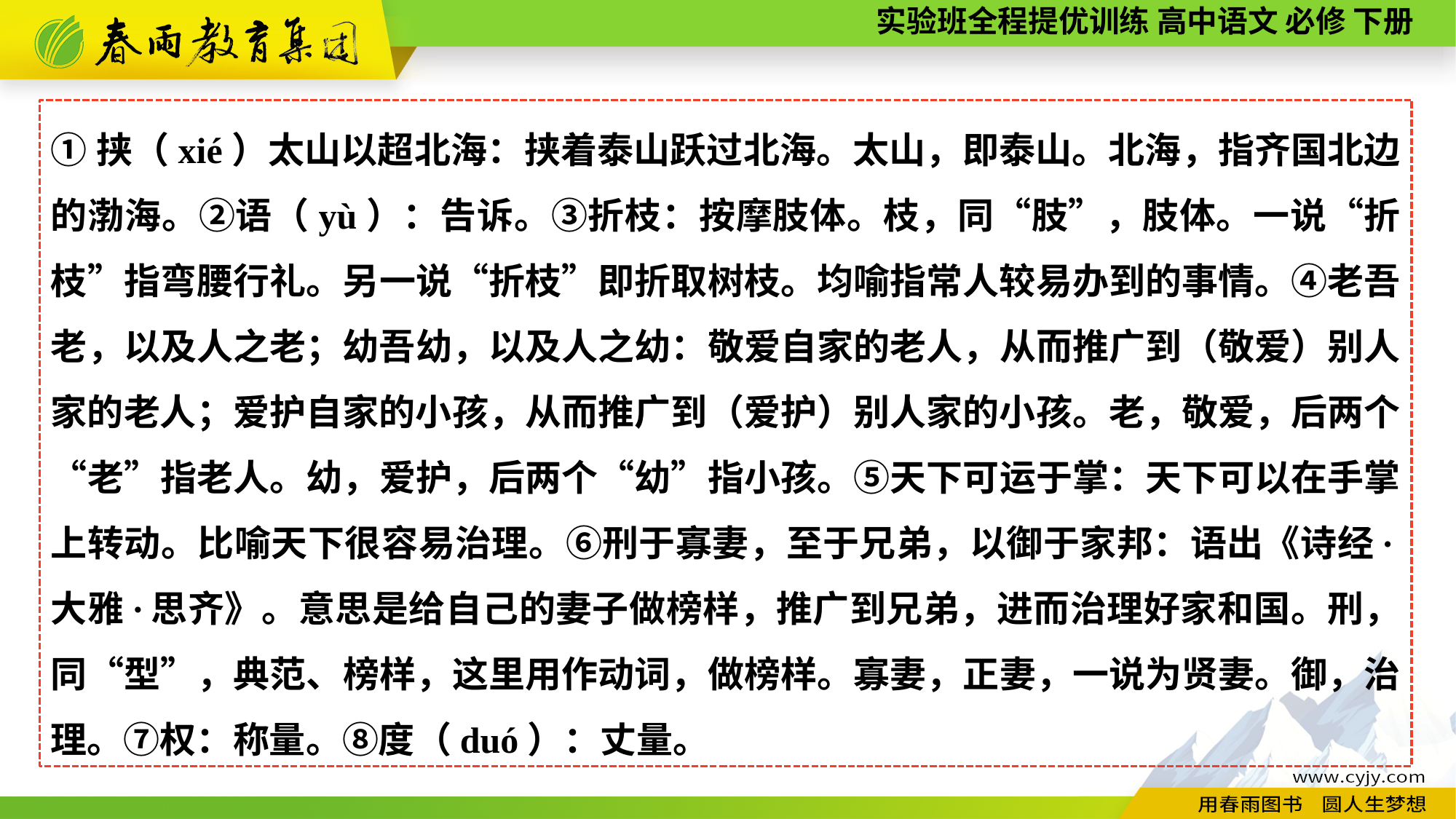

①挟（xié）太山以超北海：挟着泰山跃过北海。太山，即泰山。北海，指齐国北边的渤海。②语（yù）：告诉。③折枝：按摩肢体。枝，同“肢”，肢体。一说“折枝”指弯腰行礼。另一说“折枝”即折取树枝。均喻指常人较易办到的事情。④老吾老，以及人之老；幼吾幼，以及人之幼：敬爱自家的老人，从而推广到（敬爱）别人家的老人；爱护自家的小孩，从而推广到（爱护）别人家的小孩。老，敬爱，后两个“老”指老人。幼，爱护，后两个“幼”指小孩。⑤天下可运于掌：天下可以在手掌上转动。比喻天下很容易治理。⑥刑于寡妻，至于兄弟，以御于家邦：语出《诗经·大雅·思齐》。意思是给自己的妻子做榜样，推广到兄弟，进而治理好家和国。刑，同“型”，典范、榜样，这里用作动词，做榜样。寡妻，正妻，一说为贤妻。御，治理。⑦权：称量。⑧度（duó）：丈量。